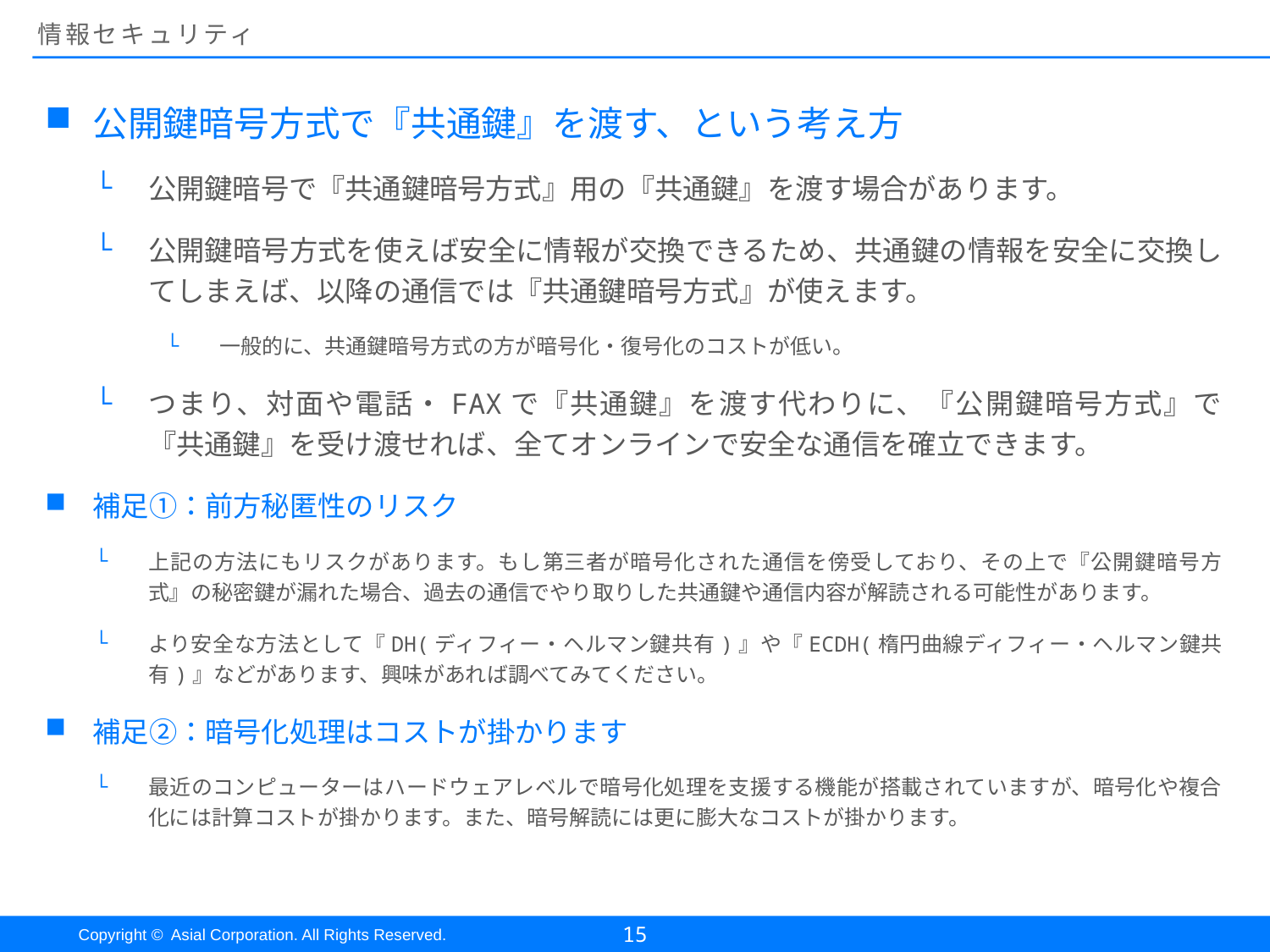

# 情報セキュリティ

公開鍵暗号方式で『共通鍵』を渡す、という考え方
公開鍵暗号で『共通鍵暗号方式』用の『共通鍵』を渡す場合があります。
公開鍵暗号方式を使えば安全に情報が交換できるため、共通鍵の情報を安全に交換してしまえば、以降の通信では『共通鍵暗号方式』が使えます。
一般的に、共通鍵暗号方式の方が暗号化・復号化のコストが低い。
つまり、対面や電話・FAXで『共通鍵』を渡す代わりに、『公開鍵暗号方式』で『共通鍵』を受け渡せれば、全てオンラインで安全な通信を確立できます。
補足①：前方秘匿性のリスク
上記の方法にもリスクがあります。もし第三者が暗号化された通信を傍受しており、その上で『公開鍵暗号方式』の秘密鍵が漏れた場合、過去の通信でやり取りした共通鍵や通信内容が解読される可能性があります。
より安全な方法として『DH(ディフィー・ヘルマン鍵共有)』や『ECDH(楕円曲線ディフィー・ヘルマン鍵共有)』などがあります、興味があれば調べてみてください。
補足②：暗号化処理はコストが掛かります
最近のコンピューターはハードウェアレベルで暗号化処理を支援する機能が搭載されていますが、暗号化や複合化には計算コストが掛かります。また、暗号解読には更に膨大なコストが掛かります。
15